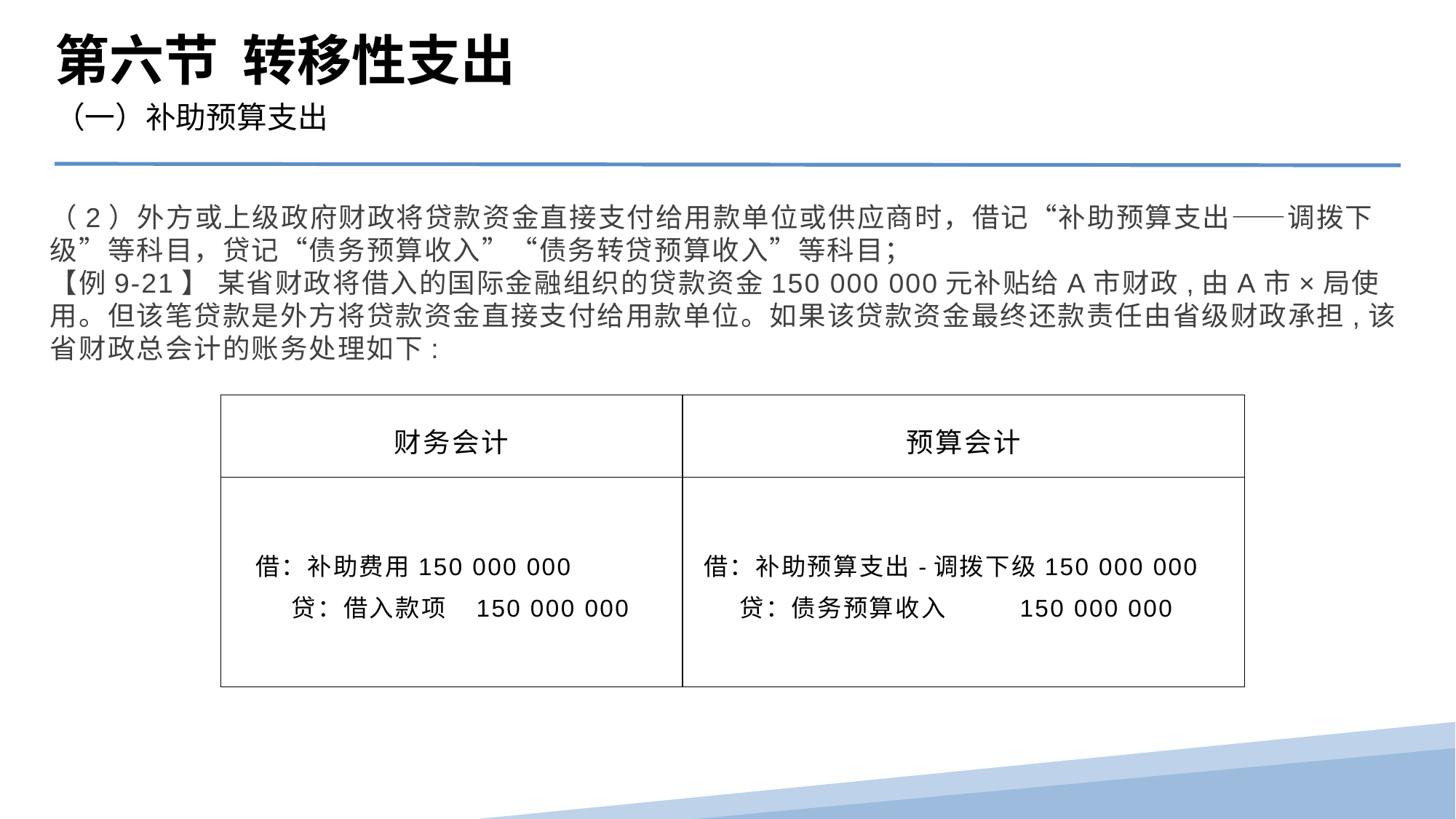

第六节  转移性支出
（一）补助预算支出
（2）外方或上级政府财政将贷款资金直接支付给用款单位或供应商时，借记“补助预算支出——调拨下级”等科目，贷记“债务预算收入”“债务转贷预算收入”等科目；
【例9-21】 某省财政将借入的国际金融组织的贷款资金150 000 000元补贴给A市财政,由A市×局使用。但该笔贷款是外方将贷款资金直接支付给用款单位。如果该贷款资金最终还款责任由省级财政承担,该省财政总会计的账务处理如下:

| 财务会计 | 预算会计 |
| --- | --- |
| 借：补助费用150 000 000 贷：借入款项 150 000 000 | 借：补助预算支出-调拨下级150 000 000 贷：债务预算收入 150 000 000 |